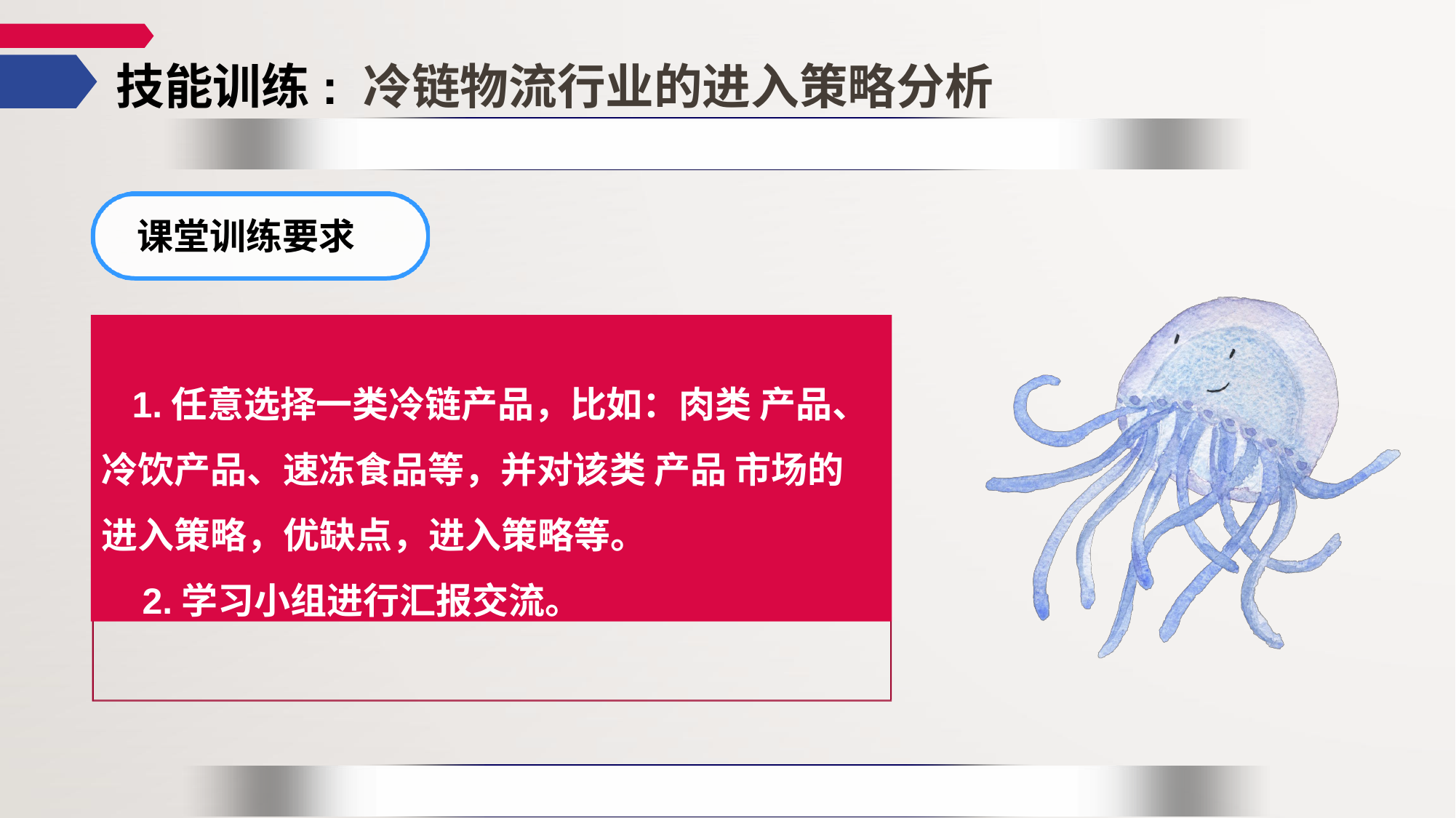

# 技能训练: 冷链物流行业的进入策略分析

课堂训练要求

   1.任意选择一类冷链产品，比如：肉类 产品、冷饮产品、速冻食品等，并对该类 产品 市场的进入策略，优缺点，进入策略等。
    2.学习小组进行汇报交流。